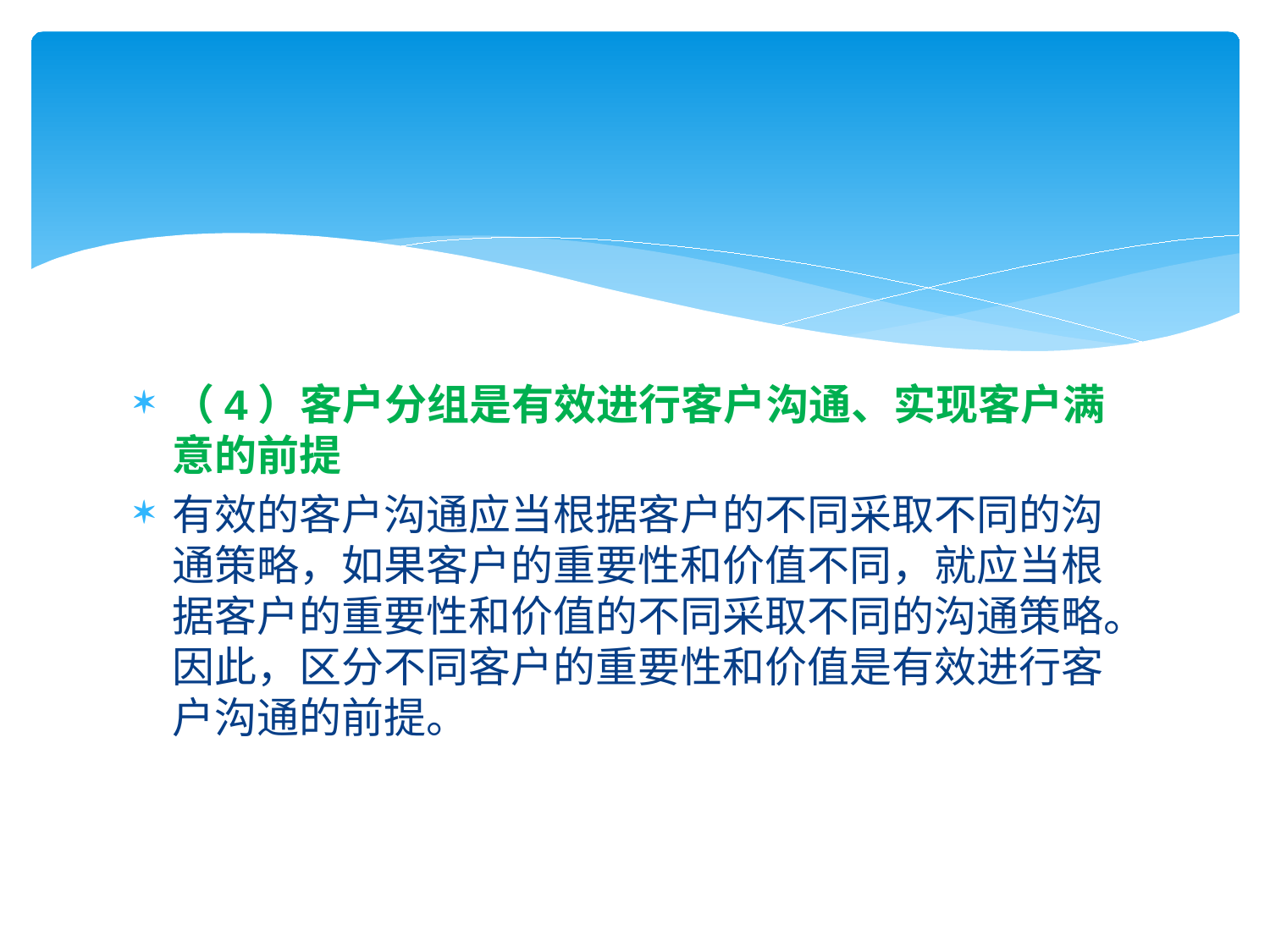

（4）客户分组是有效进行客户沟通、实现客户满意的前提
有效的客户沟通应当根据客户的不同采取不同的沟通策略，如果客户的重要性和价值不同，就应当根据客户的重要性和价值的不同采取不同的沟通策略。因此，区分不同客户的重要性和价值是有效进行客户沟通的前提。